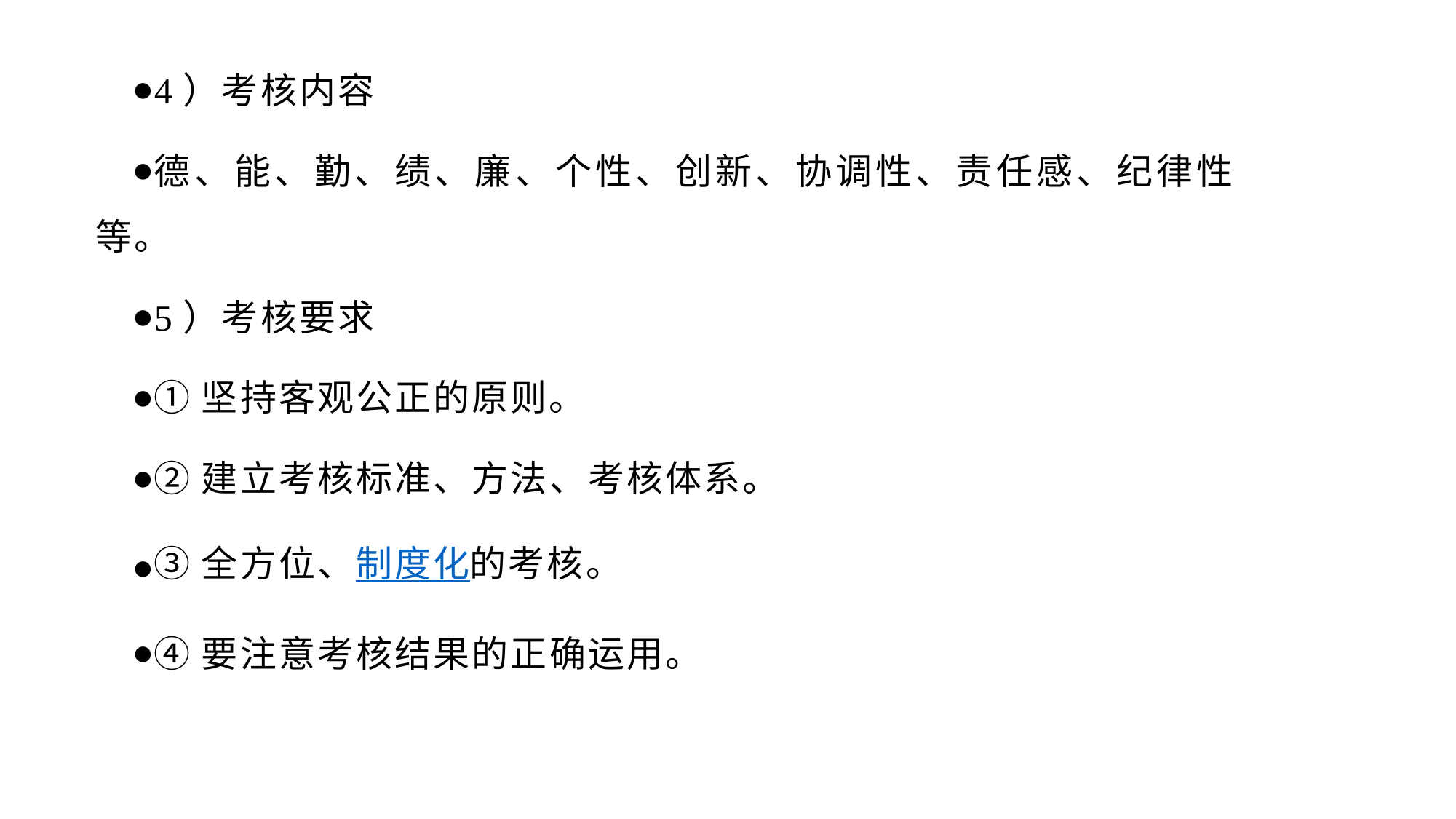

4）考核内容
德、能、勤、绩、廉、个性、创新、协调性、责任感、纪律性等。
5）考核要求
①坚持客观公正的原则。
②建立考核标准、方法、考核体系。
③全方位、制度化的考核。
④要注意考核结果的正确运用。

22